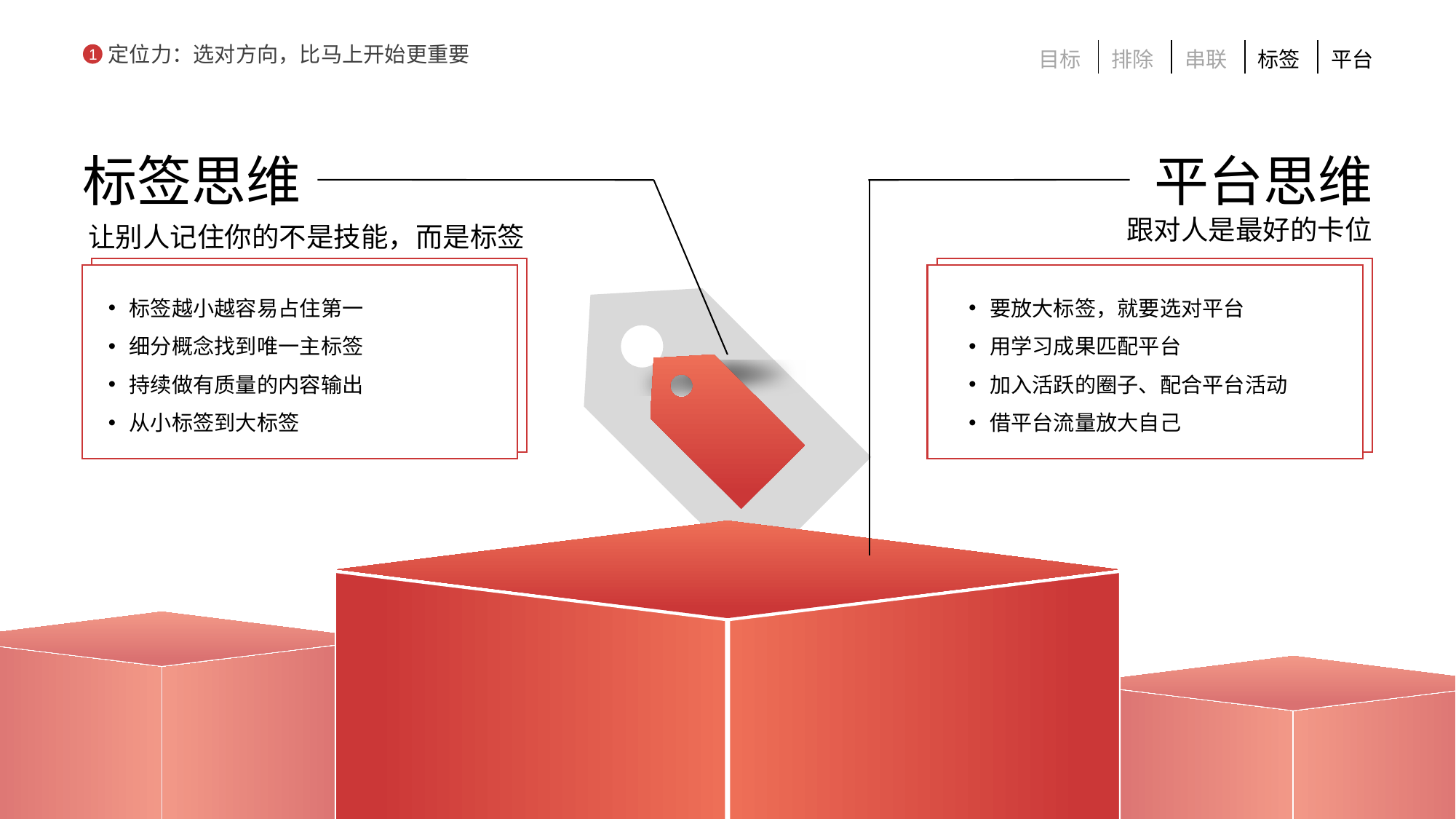

| 目标 | 排除 | 串联 | 标签 | 平台 |
| --- | --- | --- | --- | --- |
定位力：选对方向，比马上开始更重要
1
标签思维
平台思维
跟对人是最好的卡位
让别人记住你的不是技能，而是标签

标签越小越容易占住第一
细分概念找到唯一主标签
持续做有质量的内容输出
从小标签到大标签
要放大标签，就要选对平台
用学习成果匹配平台
加入活跃的圈子、配合平台活动
借平台流量放大自己